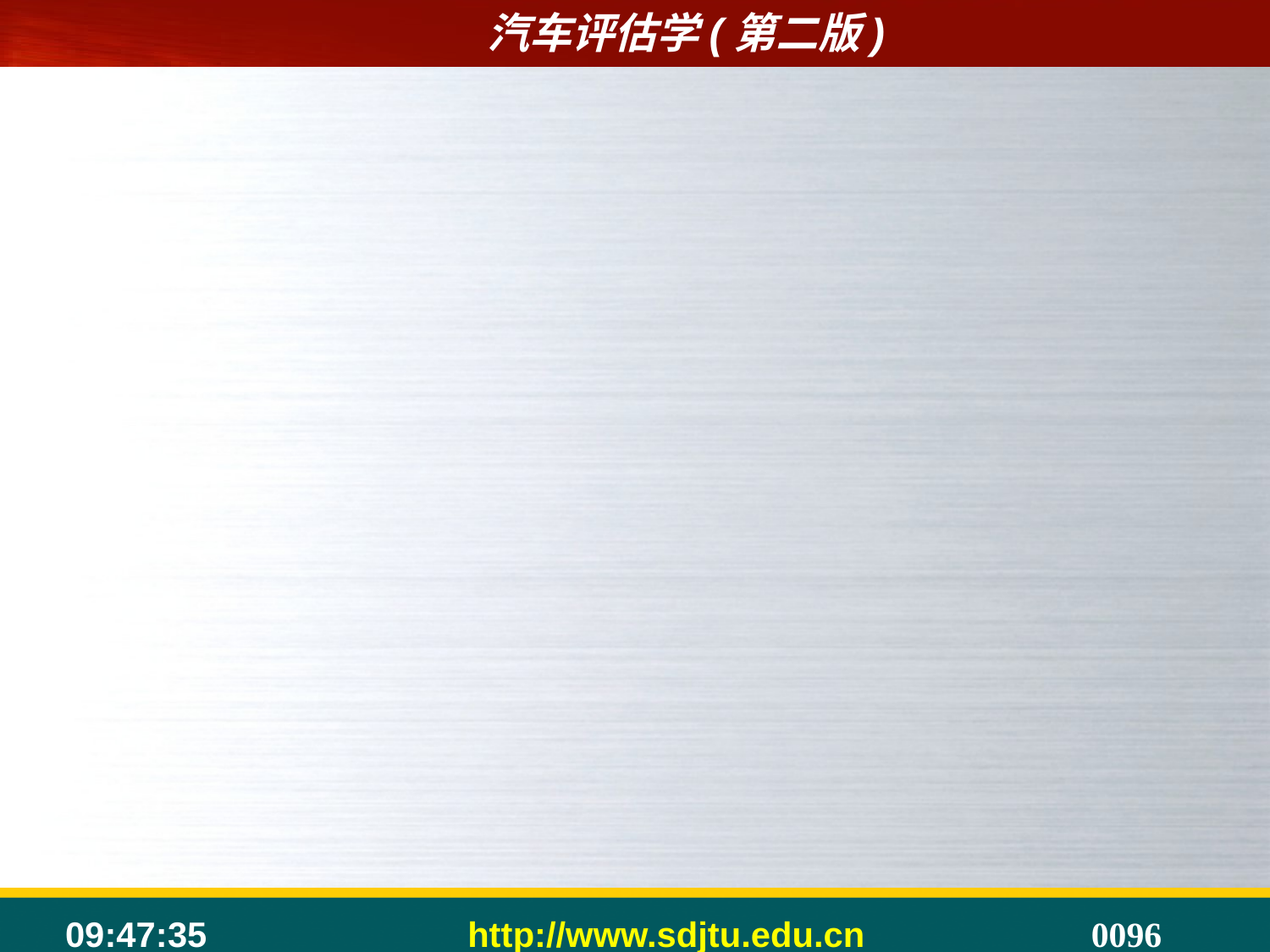

#
4.4.3竞争导向定价法
	  竞争导向定价法，是企业以市场同行业竞争对手的价格为主要依据，根据应对竞争或避免竞争的需要来制定本企业相同档次的汽车价格的方法。
1.流行水准定价法
	又称随行就市定价法。这是根据同行业同档次车型的现行平均价格水平来定价的，是汽车生产企业经常采用的定价方法。
	  采用这种方法既可以追随市场领先者定价，也可以采用市场的一般价格水平进行定价。这要视企业汽车产品的特征及其汽车产品的市场差异性而定。
	中小型企业多采取流行水准定价法。
2. 保本定价法
    企业在市场不景气和特殊竞争阶段，或者在新车型试销阶段所采用的一种保本定价的方法。它是在保本产（销）量的基础上制定的价格，即保本价格。其计算公式是：